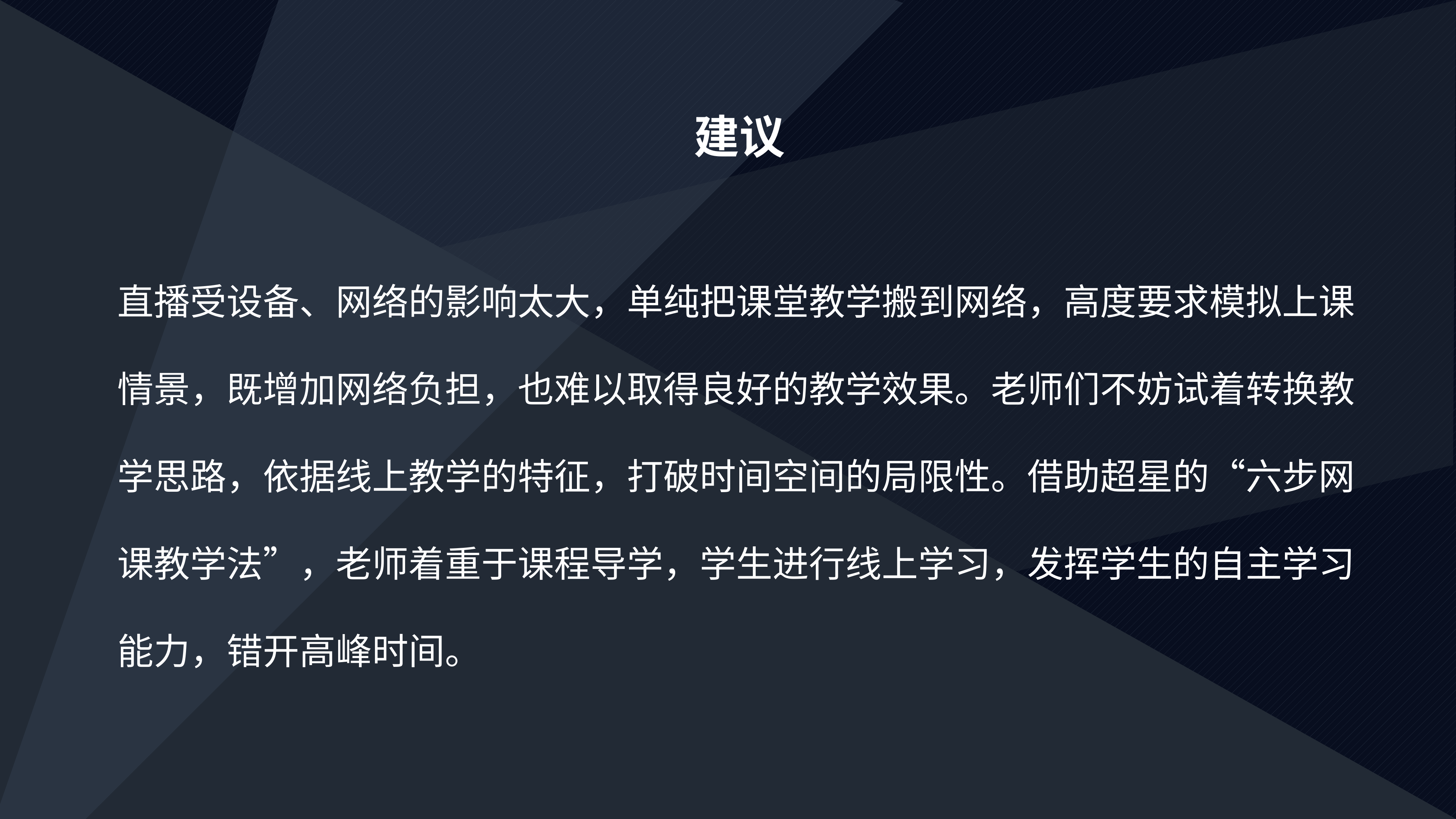

建议
直播受设备、网络的影响太大，单纯把课堂教学搬到网络，高度要求模拟上课情景，既增加网络负担，也难以取得良好的教学效果。老师们不妨试着转换教学思路，依据线上教学的特征，打破时间空间的局限性。借助超星的“六步网课教学法”，老师着重于课程导学，学生进行线上学习，发挥学生的自主学习能力，错开高峰时间。